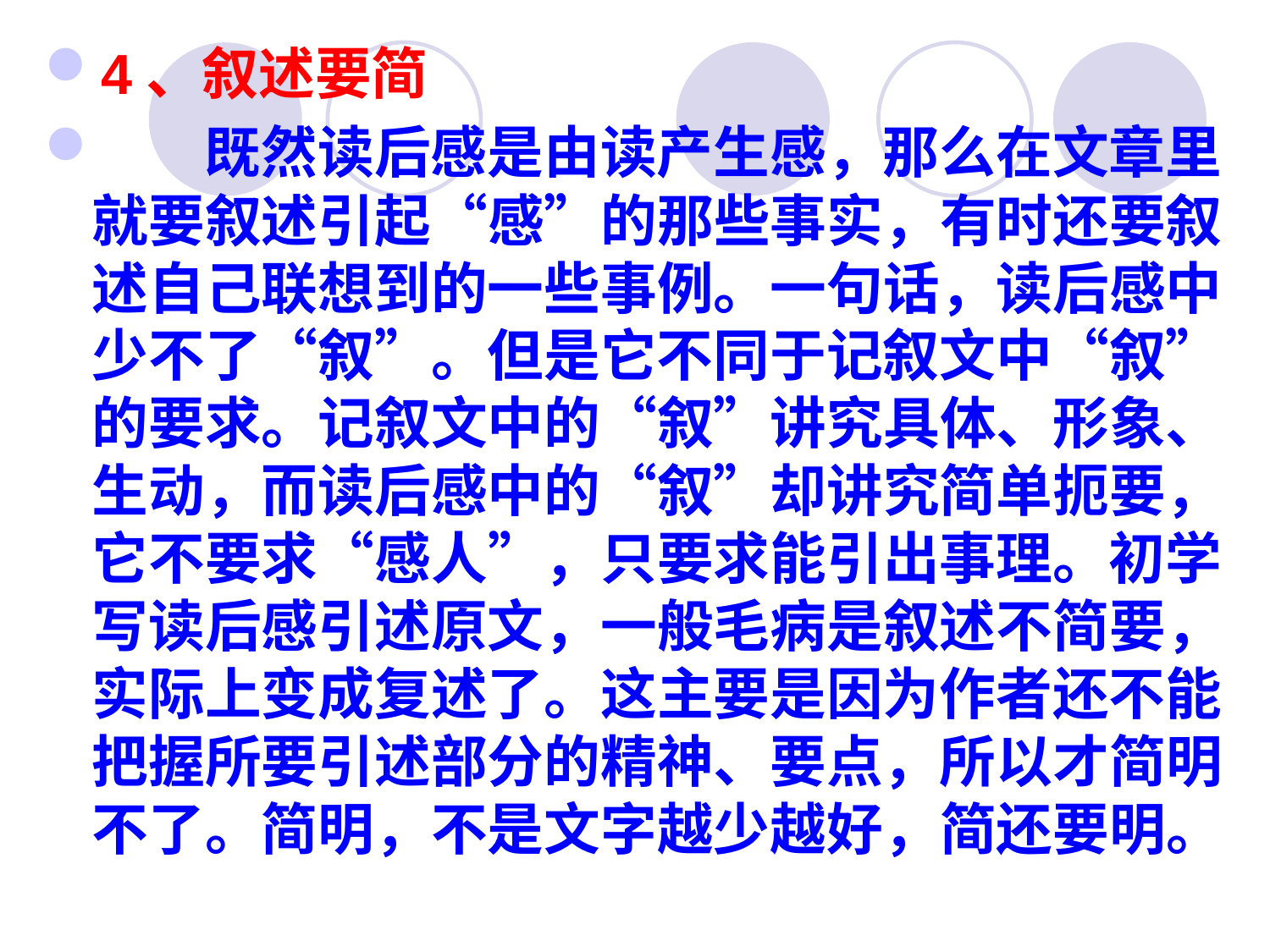

4、叙述要简
       既然读后感是由读产生感，那么在文章里就要叙述引起“感”的那些事实，有时还要叙述自己联想到的一些事例。一句话，读后感中少不了“叙”。但是它不同于记叙文中“叙”的要求。记叙文中的“叙”讲究具体、形象、生动，而读后感中的“叙”却讲究简单扼要，它不要求“感人”，只要求能引出事理。初学写读后感引述原文，一般毛病是叙述不简要，实际上变成复述了。这主要是因为作者还不能把握所要引述部分的精神、要点，所以才简明不了。简明，不是文字越少越好，简还要明。